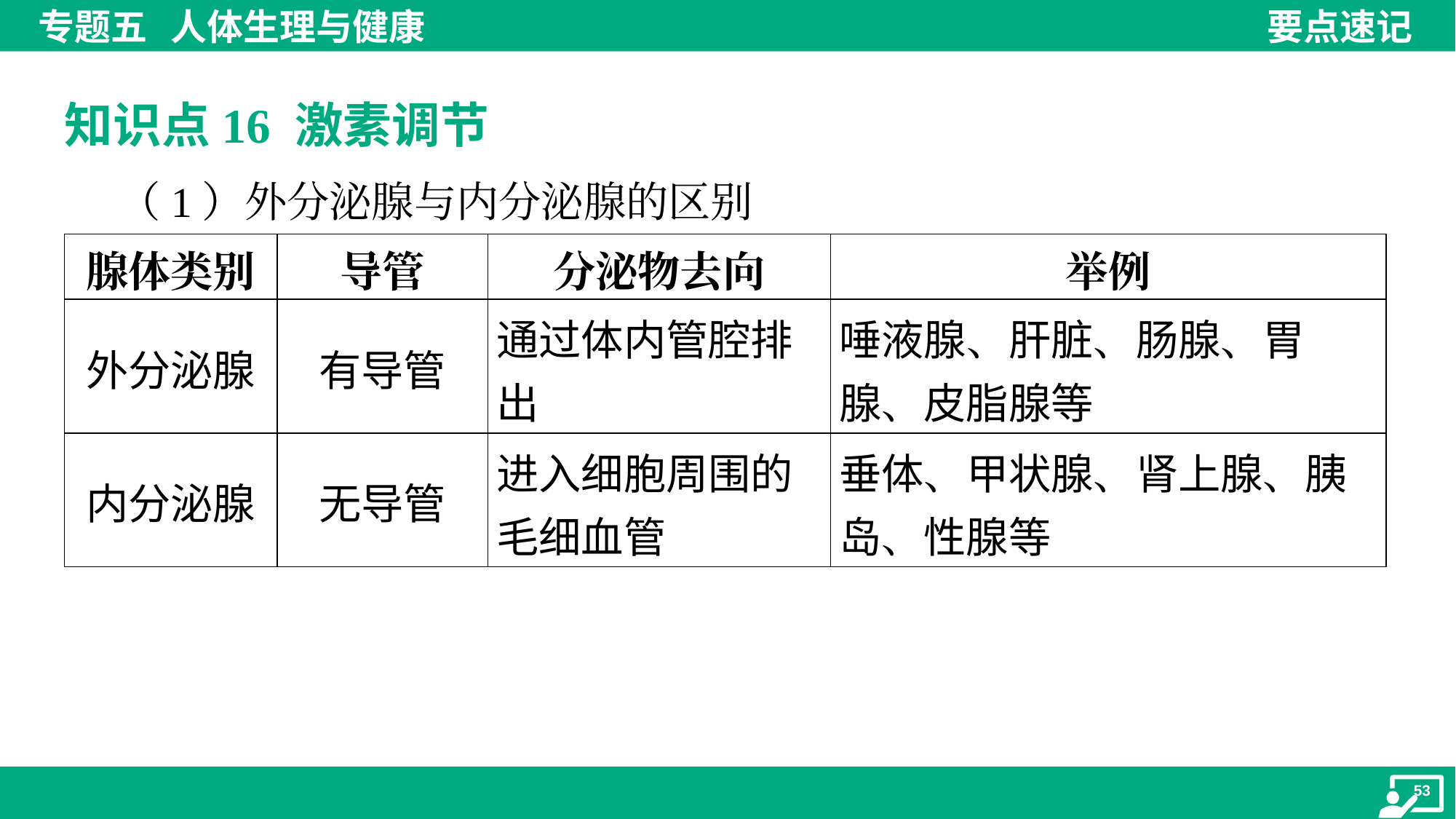

知识点16 激素调节
    （1）外分泌腺与内分泌腺的区别
| 腺体类别 | 导管 | 分泌物去向 | 举例 |
| --- | --- | --- | --- |
| 外分泌腺 | 有导管 | 通过体内管腔排 出 | 唾液腺、肝脏、肠腺、胃 腺、皮脂腺等 |
| 内分泌腺 | 无导管 | 进入细胞周围的 毛细血管 | 垂体、甲状腺、肾上腺、胰 岛、性腺等 |